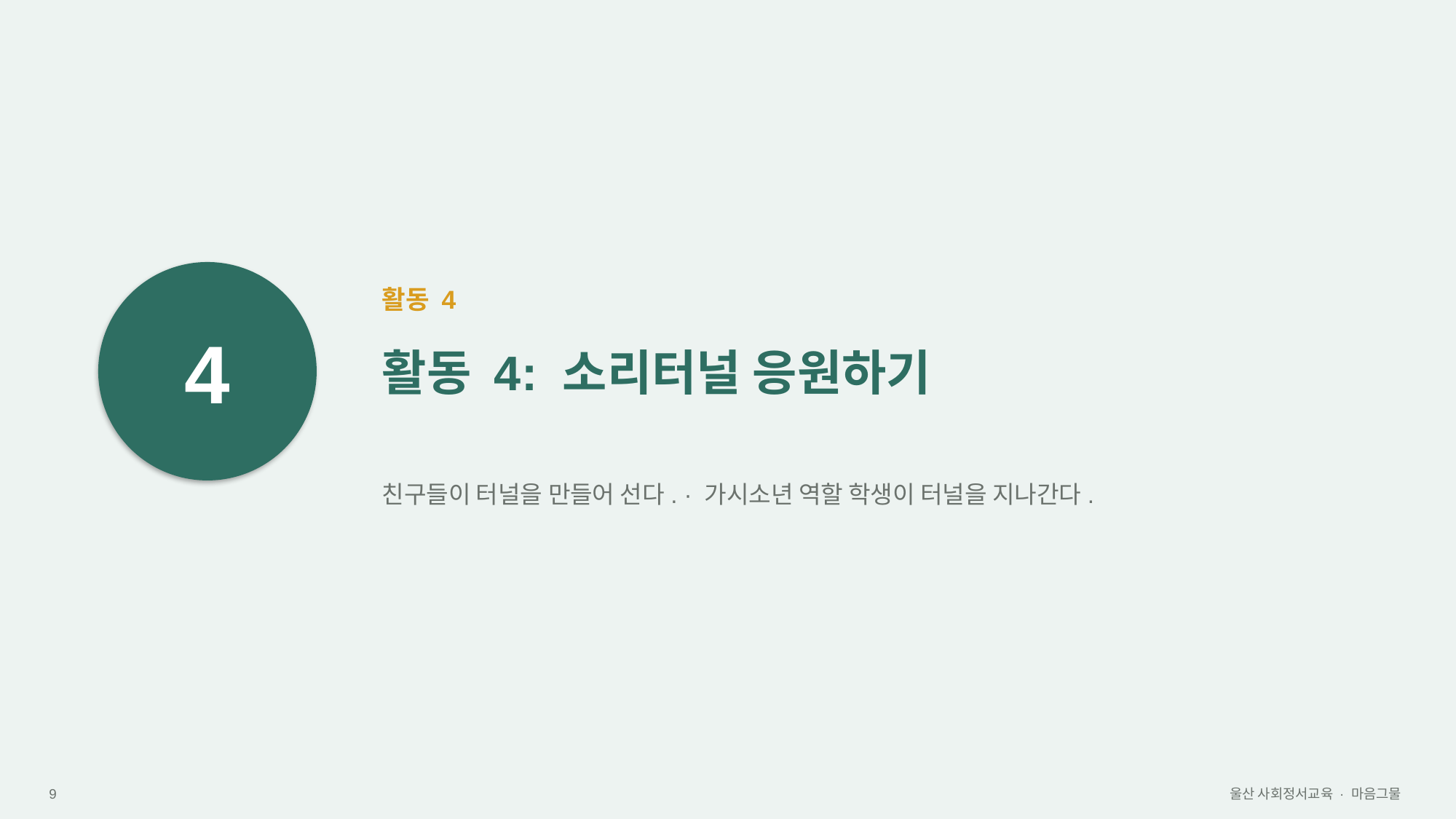

4
활동 4
활동 4: 소리터널 응원하기
친구들이 터널을 만들어 선다. · 가시소년 역할 학생이 터널을 지나간다.
9
울산 사회정서교육 · 마음그물